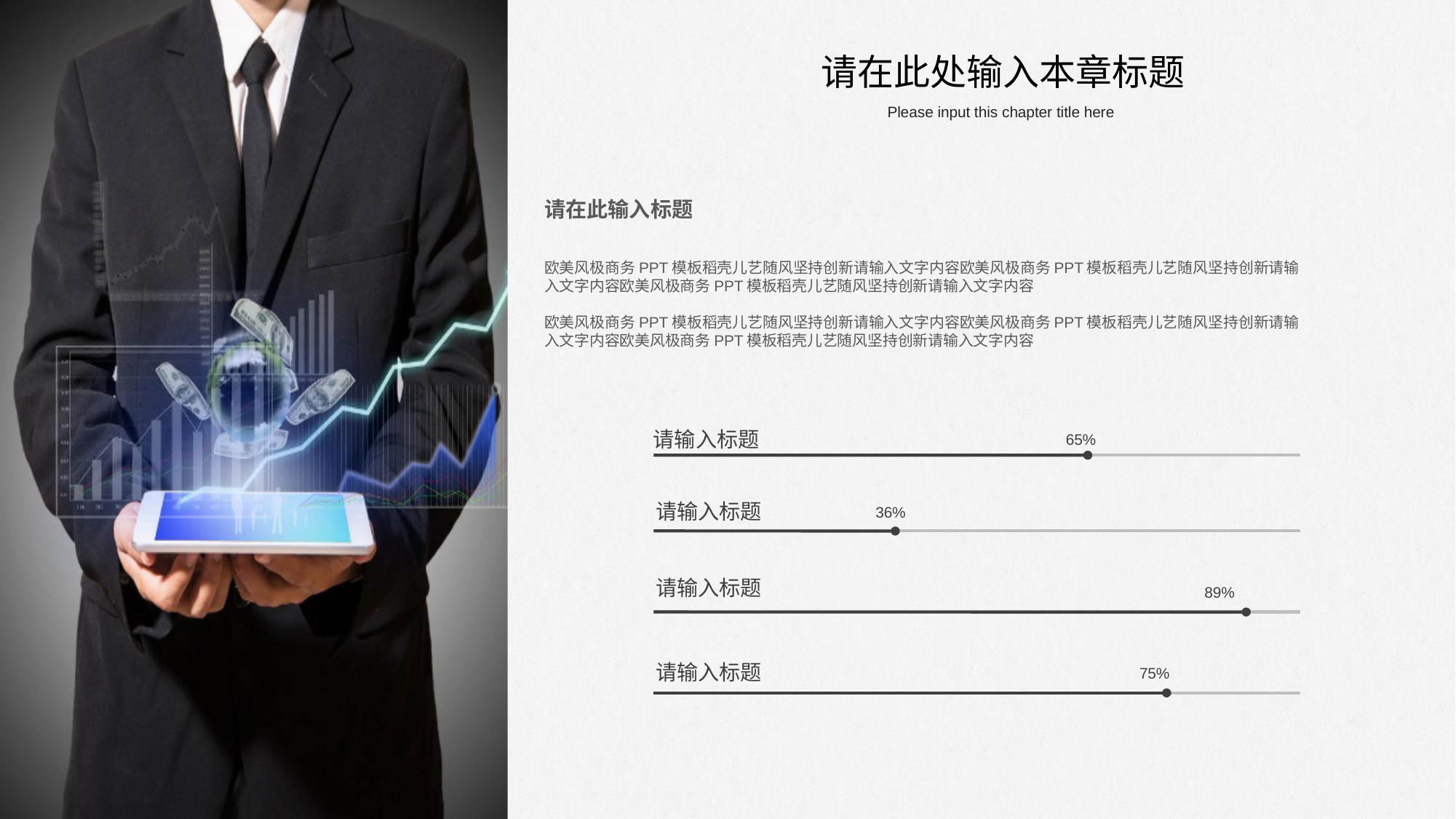

请在此处输入本章标题

Please input this chapter title here
请在此输入标题

欧美风极商务PPT模板稻壳儿艺随风坚持创新请输入文字内容欧美风极商务PPT模板稻壳儿艺随风坚持创新请输入文字内容欧美风极商务PPT模板稻壳儿艺随风坚持创新请输入文字内容

欧美风极商务PPT模板稻壳儿艺随风坚持创新请输入文字内容欧美风极商务PPT模板稻壳儿艺随风坚持创新请输入文字内容欧美风极商务PPT模板稻壳儿艺随风坚持创新请输入文字内容
请输入标题
65%

36%

89%

75%

请输入标题
请输入标题
请输入标题